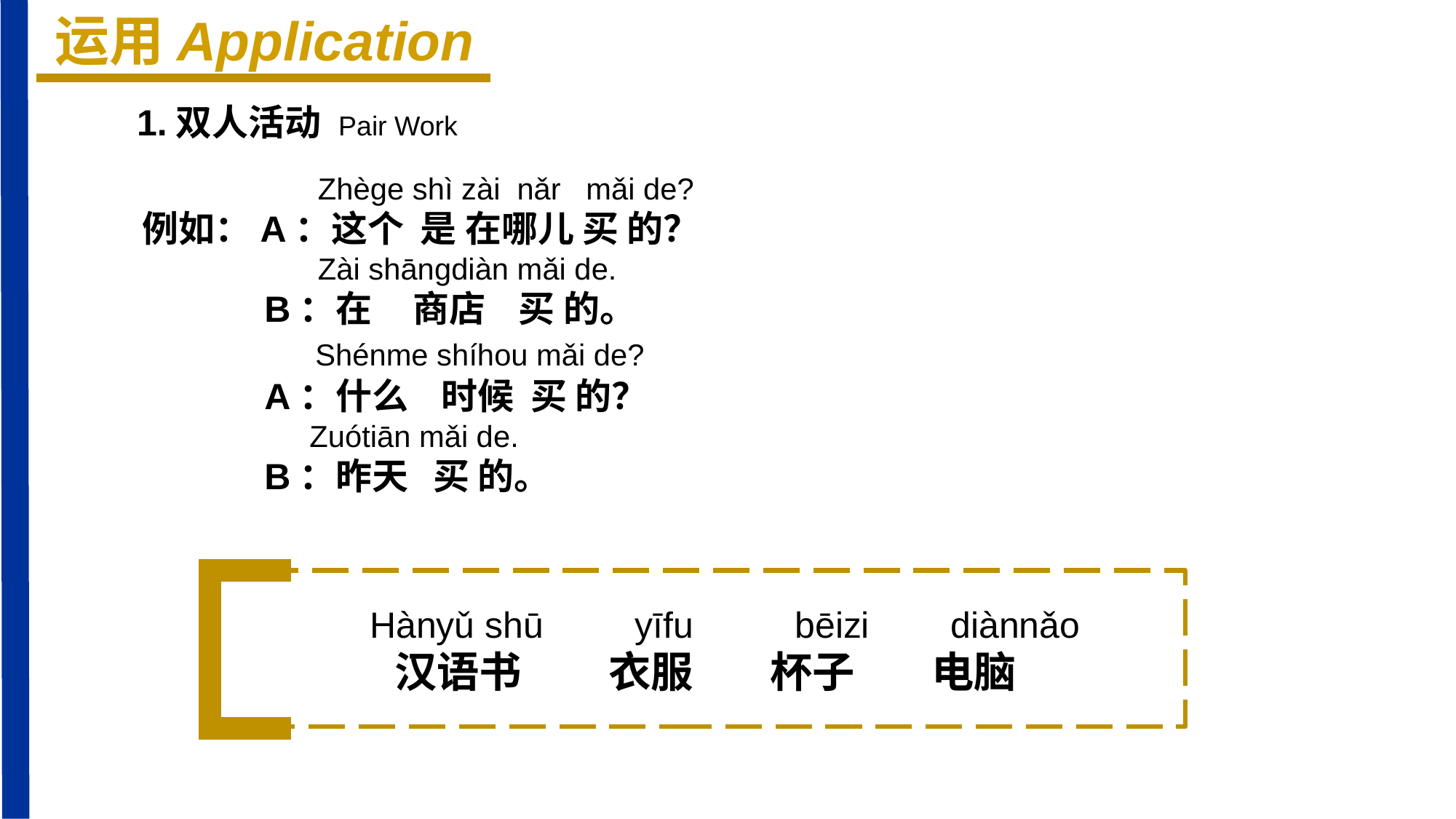

运用Application
1.双人活动 Pair Work
                     Zhège shì zài  nǎr   mǎi de?
例如：A：这个  是 在哪儿 买 的？
                     Zài shāngdiàn mǎi de.
            B：在     商店    买 的。
                 Shénme shíhou mǎi de?
            A：什么    时候  买 的？
                    Zuótiān mǎi de.
            B：昨天   买 的。

               Hànyǔ shū         yīfu          bēizi        diànnǎo
 汉语书         衣服        杯子        电脑